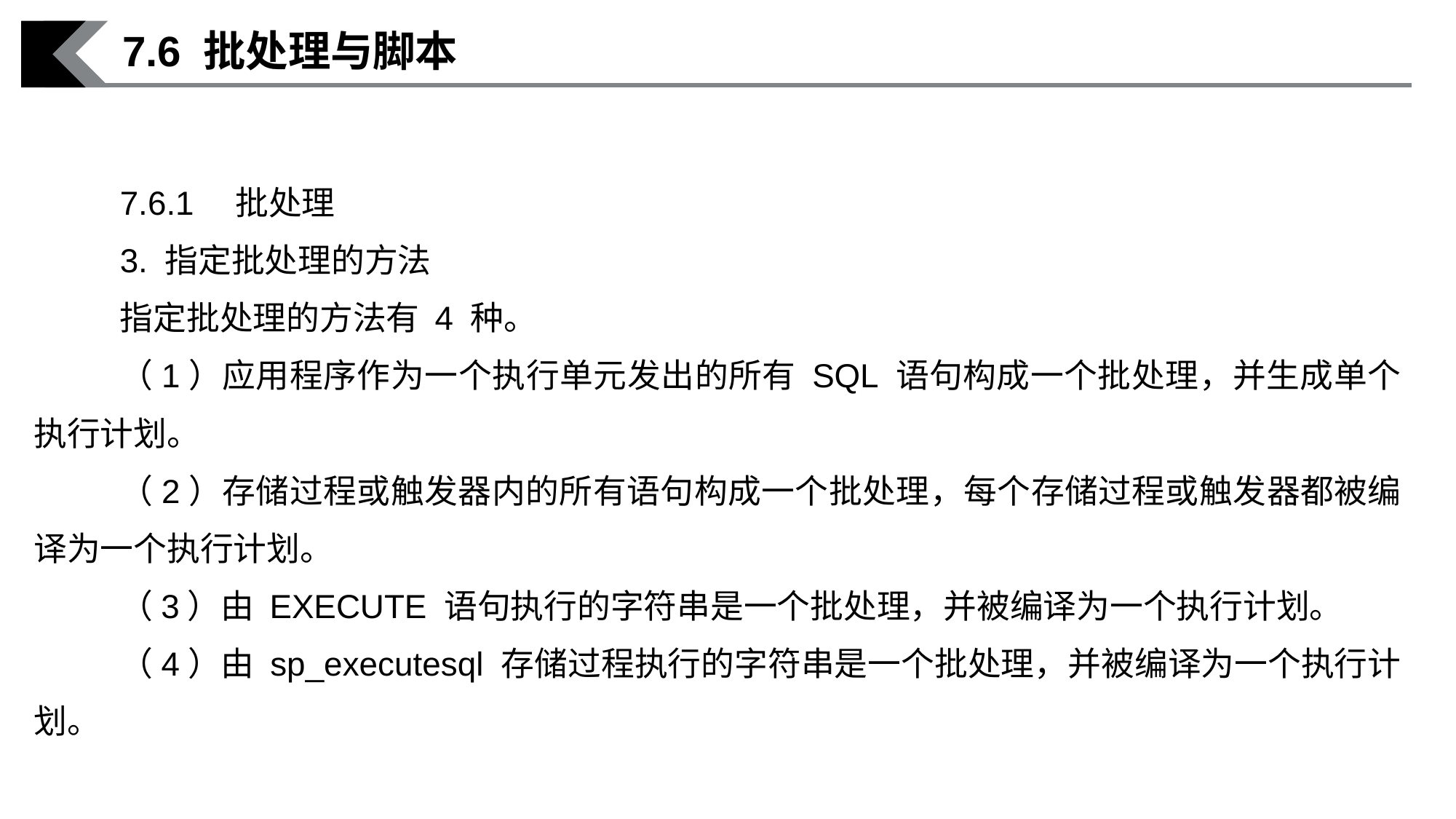

7.6 批处理与脚本
7.6.1　批处理
3. 指定批处理的方法
指定批处理的方法有 4 种。
（1）应用程序作为一个执行单元发出的所有 SQL 语句构成一个批处理，并生成单个执行计划。
（2）存储过程或触发器内的所有语句构成一个批处理，每个存储过程或触发器都被编译为一个执行计划。
（3）由 EXECUTE 语句执行的字符串是一个批处理，并被编译为一个执行计划。
（4）由 sp_executesql 存储过程执行的字符串是一个批处理，并被编译为一个执行计划。